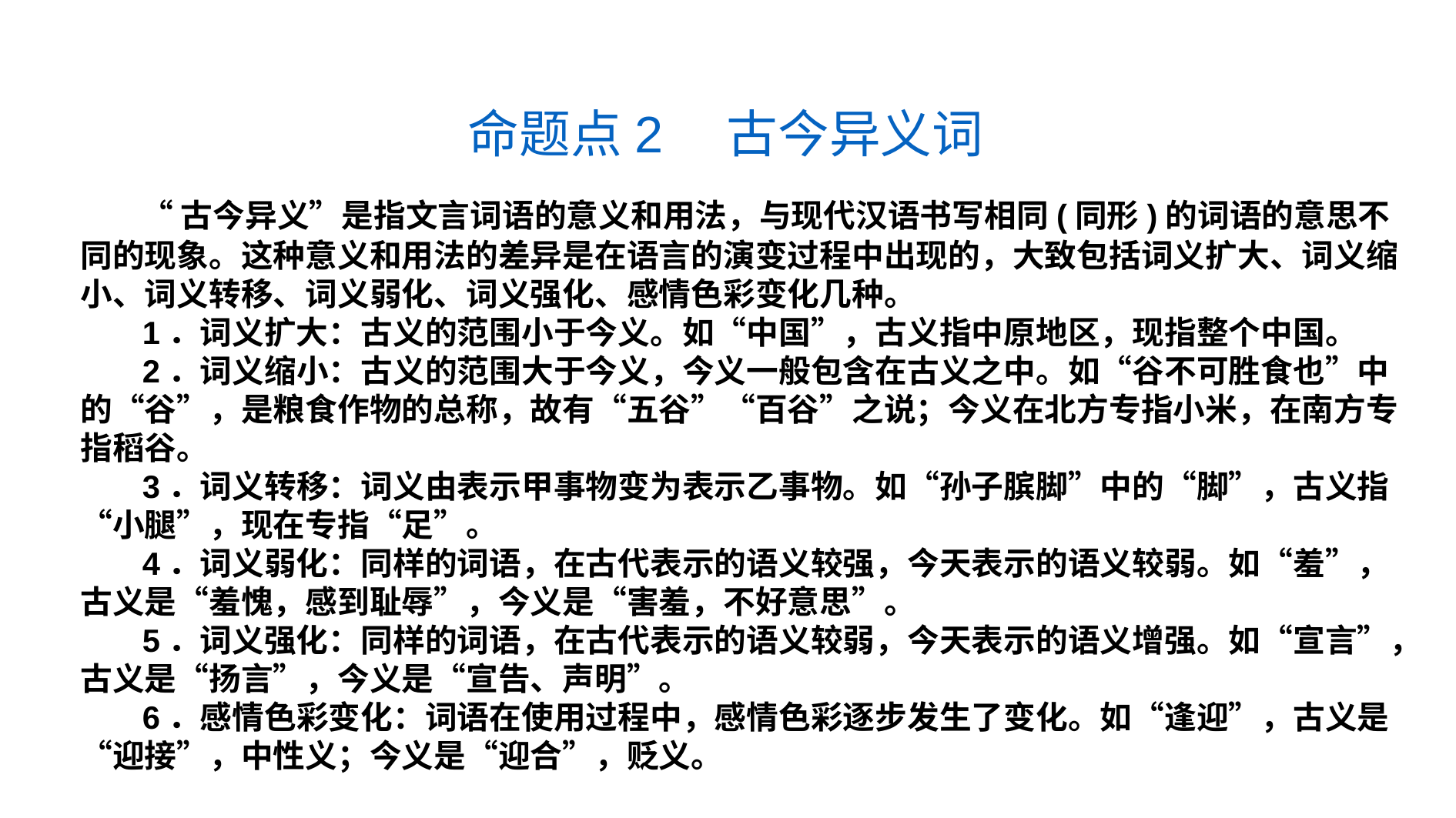

命题点2　古今异义词
       “古今异义”是指文言词语的意义和用法，与现代汉语书写相同(同形)的词语的意思不同的现象。这种意义和用法的差异是在语言的演变过程中出现的，大致包括词义扩大、词义缩小、词义转移、词义弱化、词义强化、感情色彩变化几种。
       1．词义扩大：古义的范围小于今义。如“中国”，古义指中原地区，现指整个中国。
       2．词义缩小：古义的范围大于今义，今义一般包含在古义之中。如“谷不可胜食也”中的“谷”，是粮食作物的总称，故有“五谷”“百谷”之说；今义在北方专指小米，在南方专指稻谷。
       3．词义转移：词义由表示甲事物变为表示乙事物。如“孙子膑脚”中的“脚”，古义指“小腿”，现在专指“足”。
       4．词义弱化：同样的词语，在古代表示的语义较强，今天表示的语义较弱。如“羞”，古义是“羞愧，感到耻辱”，今义是“害羞，不好意思”。
       5．词义强化：同样的词语，在古代表示的语义较弱，今天表示的语义增强。如“宣言”，古义是“扬言”，今义是“宣告、声明”。
       6．感情色彩变化：词语在使用过程中，感情色彩逐步发生了变化。如“逢迎”，古义是“迎接”，中性义；今义是“迎合”，贬义。